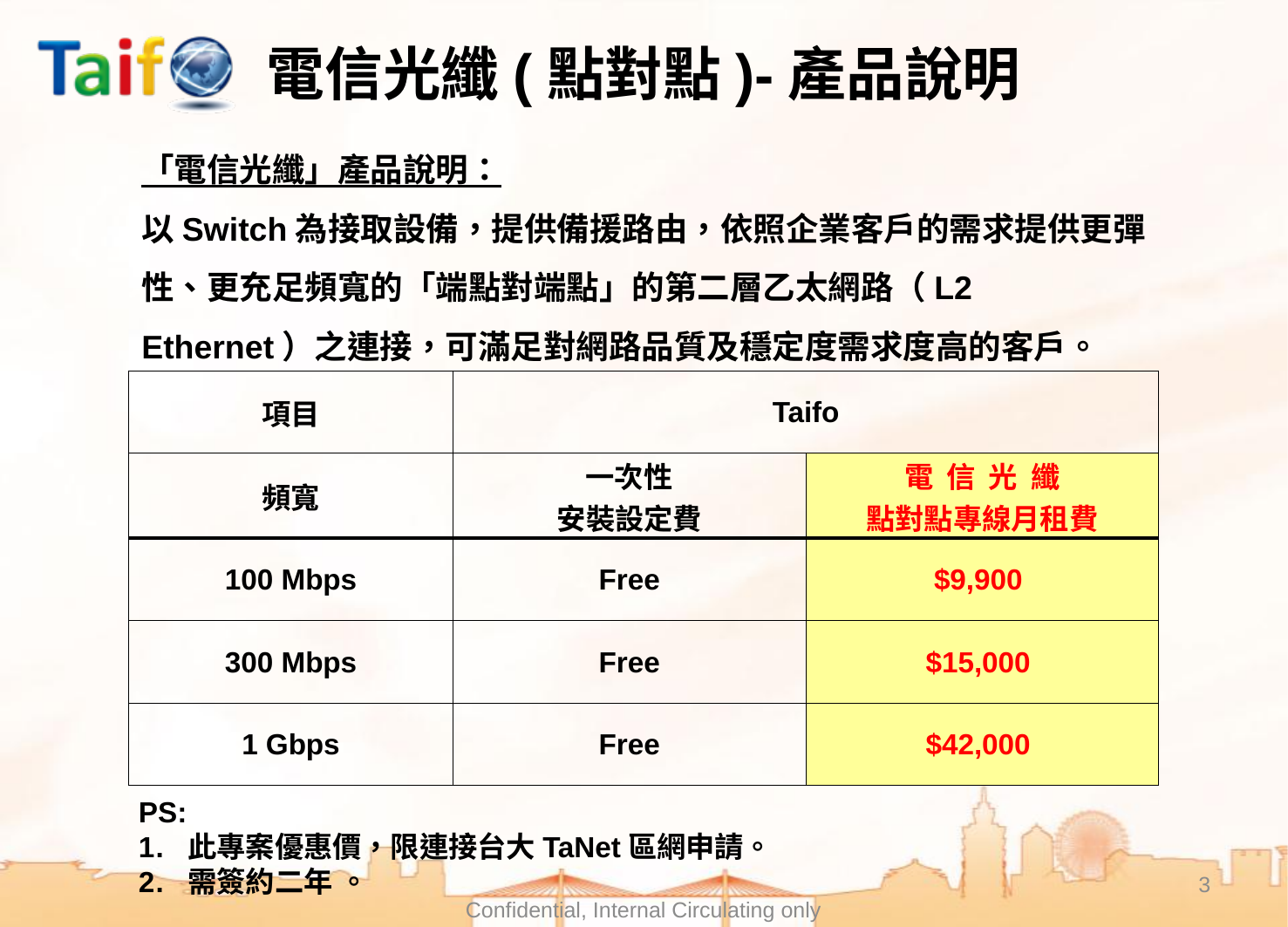

# 電信光纖(點對點)-產品說明
「電信光纖」產品說明：
以Switch為接取設備，提供備援路由，依照企業客戶的需求提供更彈性、更充足頻寬的「端點對端點」的第二層乙太網路（L2 Ethernet）之連接，可滿足對網路品質及穩定度需求度高的客戶。
| 項目 | Taifo |  |
| --- | --- | --- |
| 頻寬 | 一次性 安裝設定費 | 電 信 光 纖 點對點專線月租費 |
| 100 Mbps | Free | $9,900 |
| 300 Mbps | Free | $15,000 |
| 1 Gbps | Free | $42,000 |
PS:
此專案優惠價，限連接台大TaNet區網申請。
需簽約二年 。
3
Confidential, Internal Circulating only